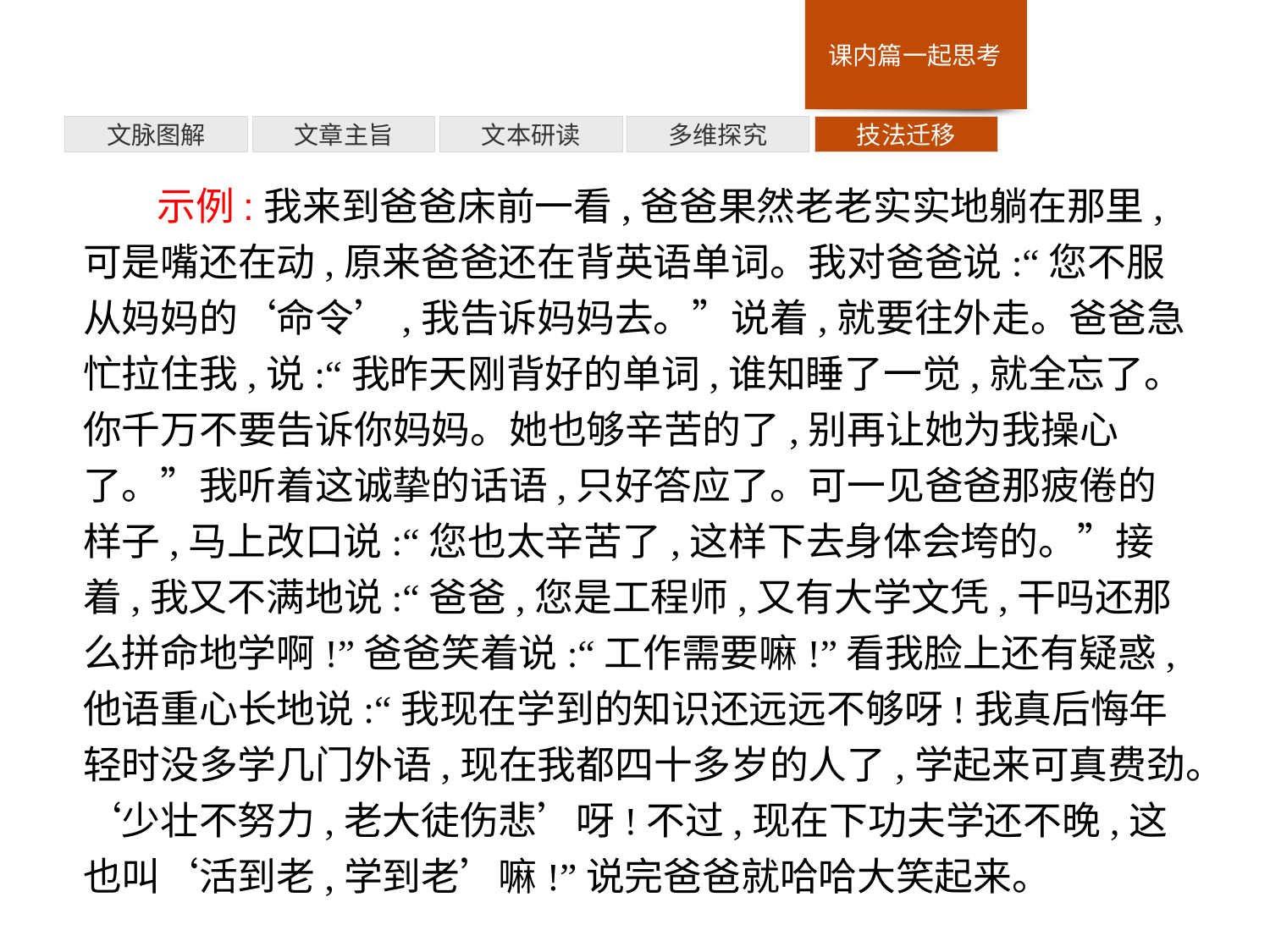

技法迁移
多维探究
文本研读
文章主旨
文脉图解
示例:我来到爸爸床前一看,爸爸果然老老实实地躺在那里,可是嘴还在动,原来爸爸还在背英语单词。我对爸爸说:“您不服从妈妈的‘命令’,我告诉妈妈去。”说着,就要往外走。爸爸急忙拉住我,说:“我昨天刚背好的单词,谁知睡了一觉,就全忘了。你千万不要告诉你妈妈。她也够辛苦的了,别再让她为我操心了。”我听着这诚挚的话语,只好答应了。可一见爸爸那疲倦的样子,马上改口说:“您也太辛苦了,这样下去身体会垮的。”接着,我又不满地说:“爸爸,您是工程师,又有大学文凭,干吗还那么拼命地学啊!”爸爸笑着说:“工作需要嘛!”看我脸上还有疑惑,他语重心长地说:“我现在学到的知识还远远不够呀!我真后悔年轻时没多学几门外语,现在我都四十多岁的人了,学起来可真费劲。‘少壮不努力,老大徒伤悲’呀!不过,现在下功夫学还不晚,这也叫‘活到老,学到老’嘛!”说完爸爸就哈哈大笑起来。